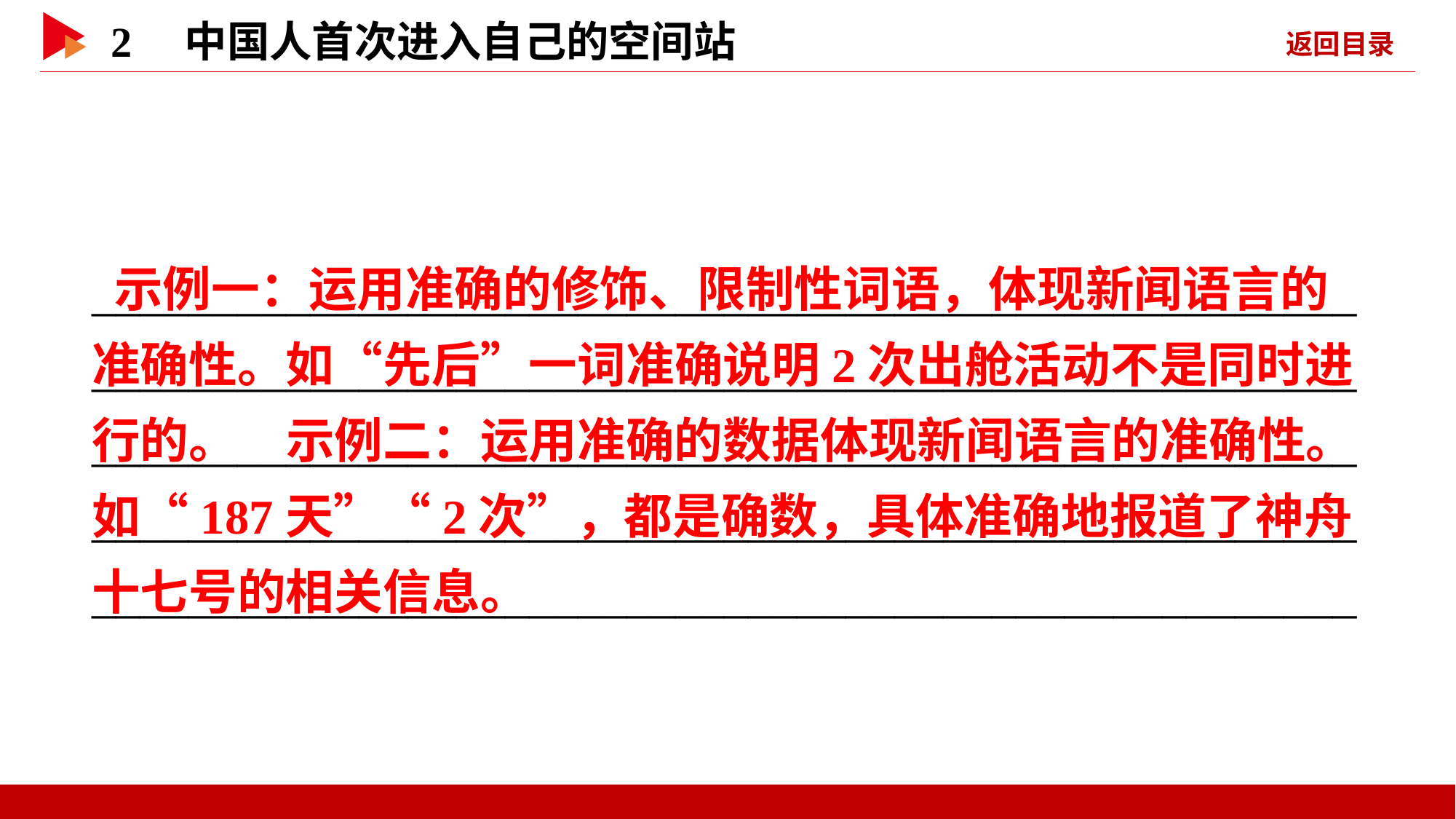

示例一：运用准确的修饰、限制性词语，体现新闻语言的准确性。如“先后”一词准确说明2次出舱活动不是同时进行的。　示例二：运用准确的数据体现新闻语言的准确性。如“187天”“2次”，都是确数，具体准确地报道了神舟十七号的相关信息。
____________________________________________________________________________________________________________________________________________________________________________________________________________________________________________________________________